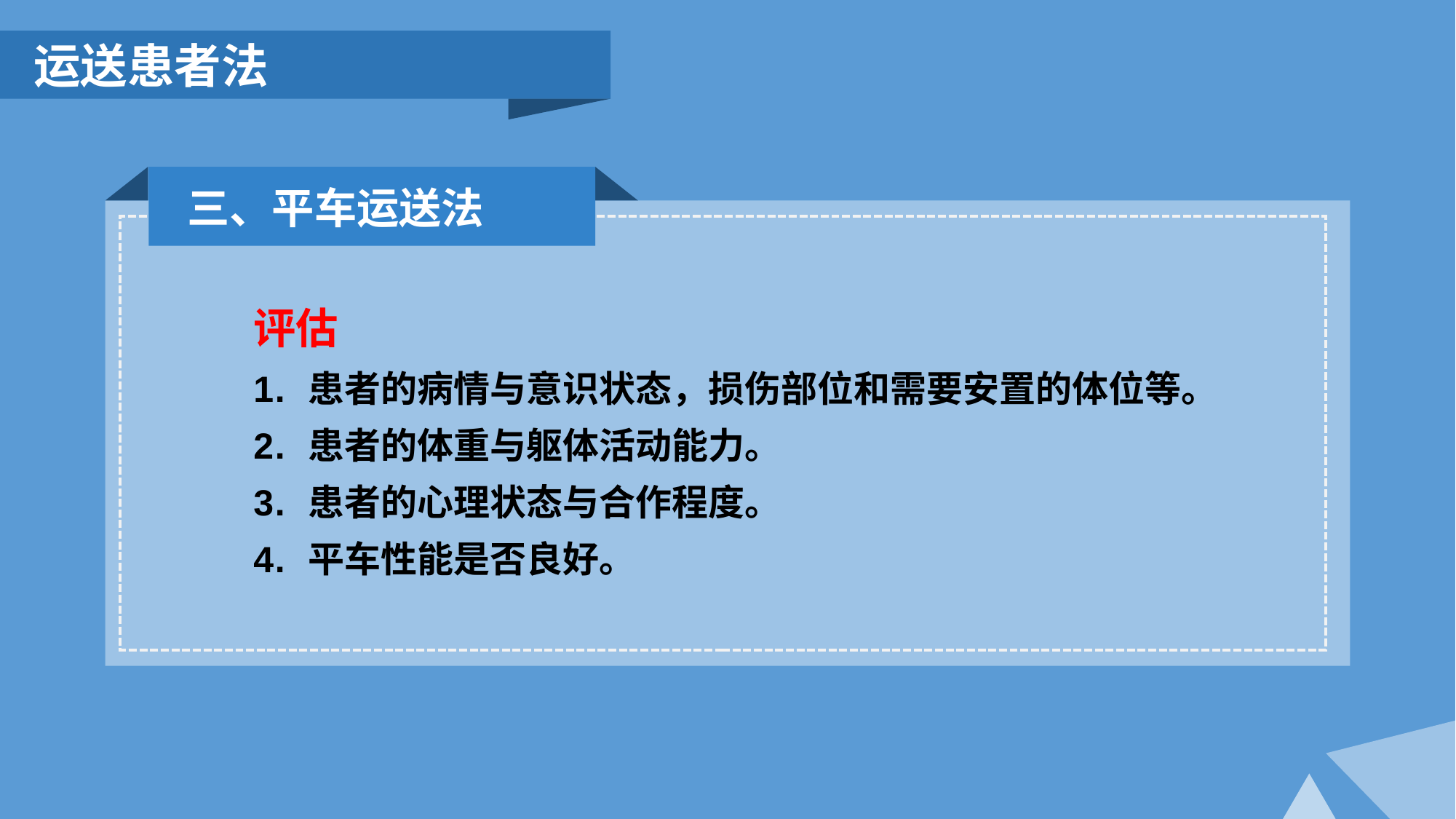

运送患者法

三、平车运送法

评估
患者的病情与意识状态，损伤部位和需要安置的体位等。
患者的体重与躯体活动能力。
患者的心理状态与合作程度。
平车性能是否良好。